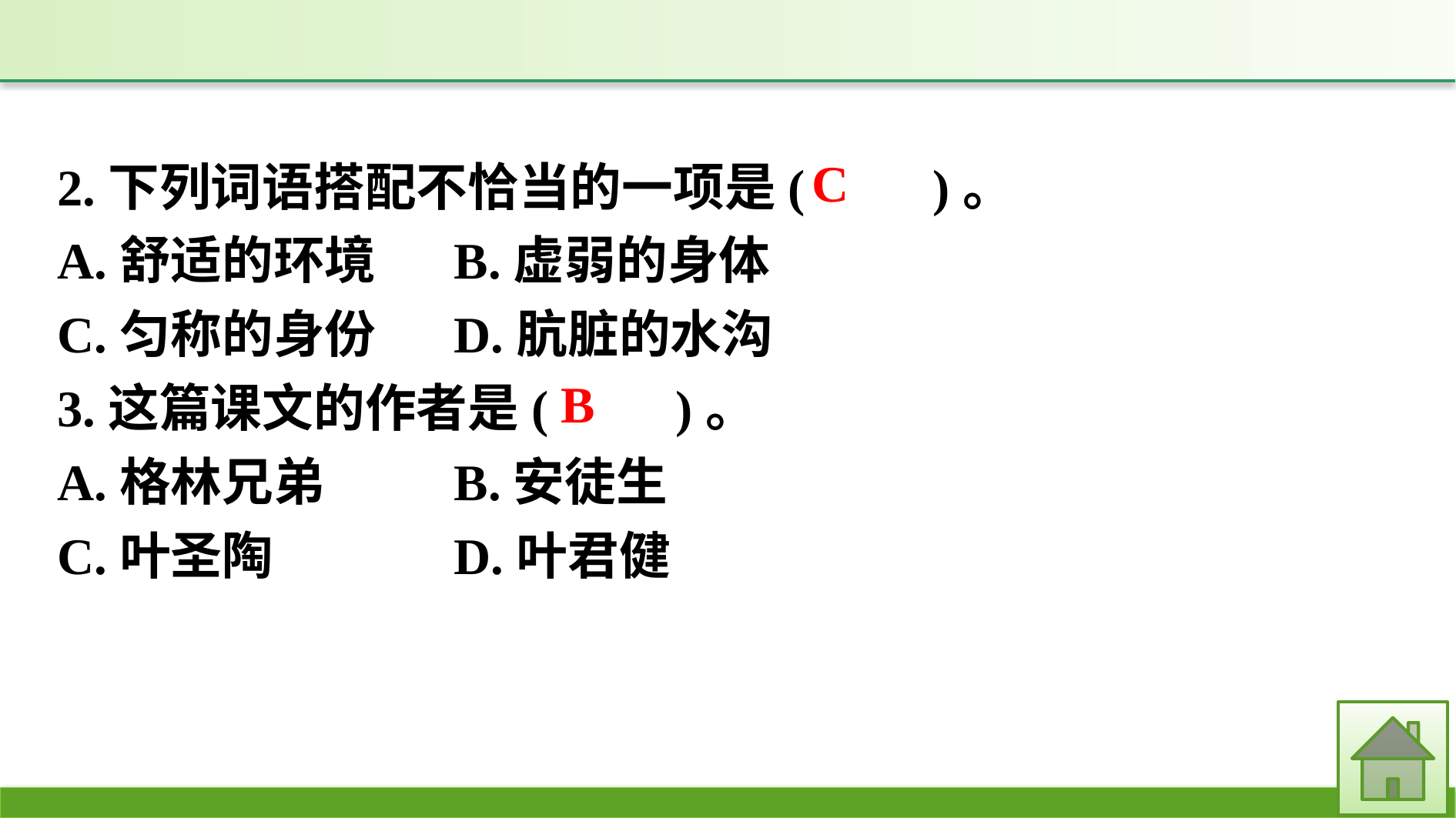

2.下列词语搭配不恰当的一项是(　　)。
A.舒适的环境	B.虚弱的身体
C.匀称的身份	D.肮脏的水沟
3.这篇课文的作者是(　　)。
A.格林兄弟		B.安徒生
C.叶圣陶		D.叶君健
C
B